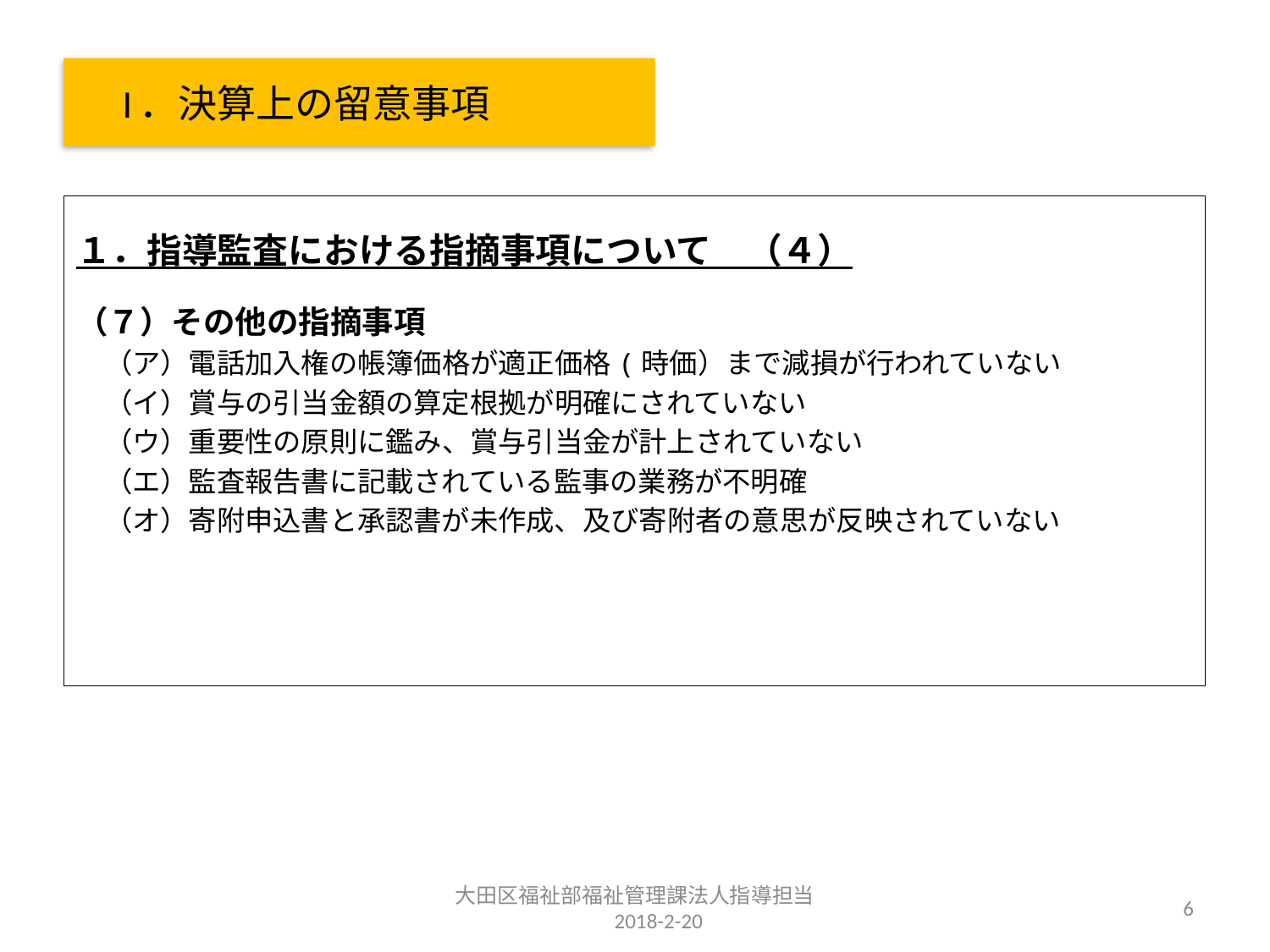

# I．決算上の留意事項

１．指導監査における指摘事項について　（４）

（７）その他の指摘事項
　（ア）電話加入権の帳簿価格が適正価格(時価）まで減損が行われていない
　（イ）賞与の引当金額の算定根拠が明確にされていない
　（ウ）重要性の原則に鑑み、賞与引当金が計上されていない
　（エ）監査報告書に記載されている監事の業務が不明確
　（オ）寄附申込書と承認書が未作成、及び寄附者の意思が反映されていない

大田区福祉部福祉管理課法人指導担当　　2018-2-20
6